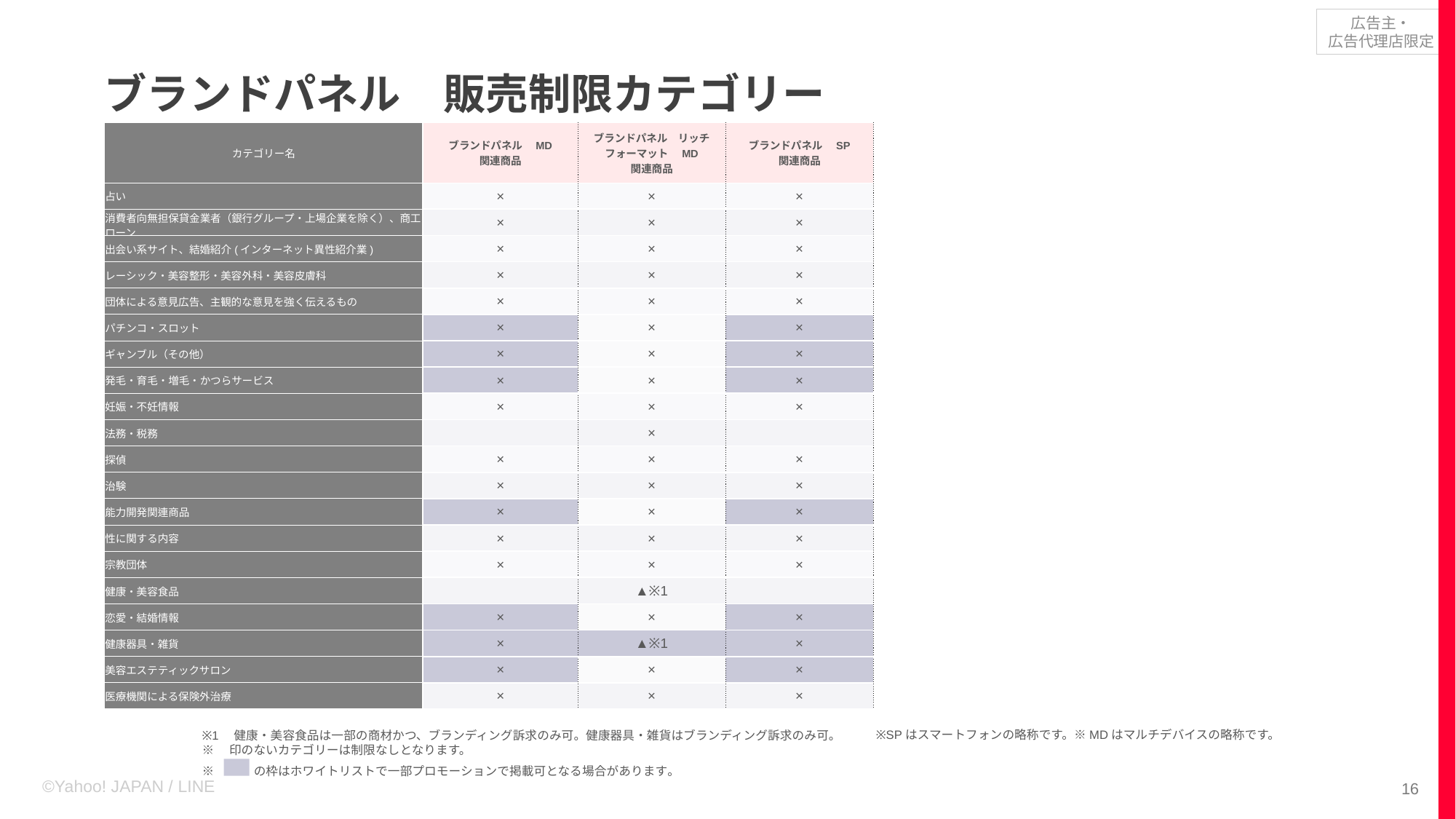

# ブランドパネル　販売制限カテゴリー
| カテゴリー名 | ブランドパネル　MD 関連商品 | ブランドパネル　リッチフォーマット　MD 関連商品 | ブランドパネル　SP 関連商品 |
| --- | --- | --- | --- |
| 占い | × | × | × |
| 消費者向無担保貸金業者（銀行グループ・上場企業を除く）、商工ローン | × | × | × |
| 出会い系サイト、結婚紹介(インターネット異性紹介業) | × | × | × |
| レーシック・美容整形・美容外科・美容皮膚科 | × | × | × |
| 団体による意見広告、主観的な意見を強く伝えるもの | × | × | × |
| パチンコ・スロット | × | × | × |
| ギャンブル（その他） | × | × | × |
| 発毛・育毛・増毛・かつらサービス | × | × | × |
| 妊娠・不妊情報 | × | × | × |
| 法務・税務 |  | × |  |
| 探偵 | × | × | × |
| 治験 | × | × | × |
| 能力開発関連商品 | × | × | × |
| 性に関する内容 | × | × | × |
| 宗教団体 | × | × | × |
| 健康・美容食品 |  | ▲※1 |  |
| 恋愛・結婚情報 | × | × | × |
| 健康器具・雑貨 | × | ▲※1 | × |
| 美容エステティックサロン | × | × | × |
| 医療機関による保険外治療 | × | × | × |
※SPはスマートフォンの略称です。※MDはマルチデバイスの略称です。
※1　健康・美容食品は一部の商材かつ、ブランディング訴求のみ可。健康器具・雑貨はブランディング訴求のみ可。
※　印のないカテゴリーは制限なしとなります。
※　　　の枠はホワイトリストで一部プロモーションで掲載可となる場合があります。